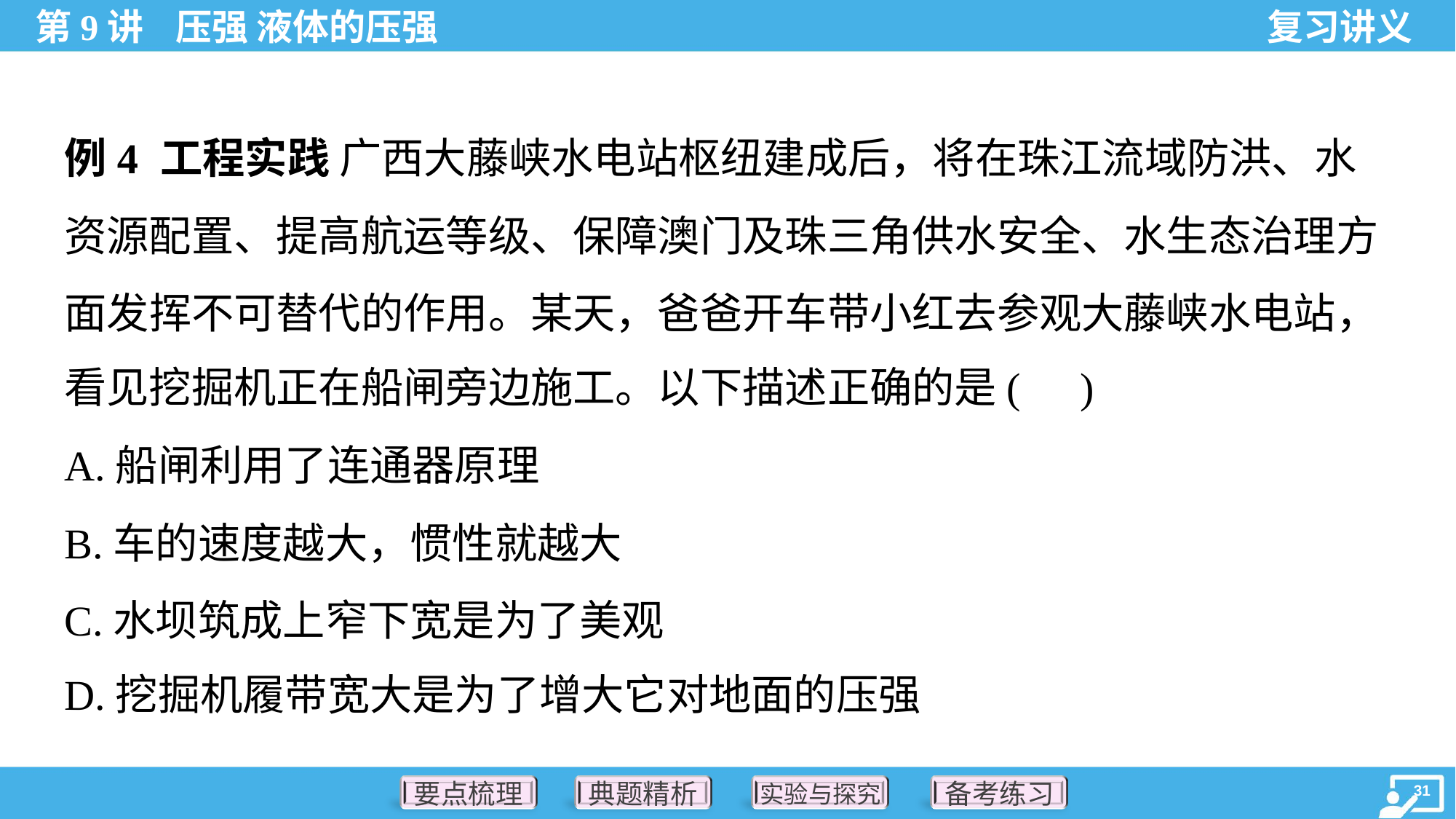

例4 工程实践 广西大藤峡水电站枢纽建成后，将在珠江流域防洪、水
资源配置、提高航运等级、保障澳门及珠三角供水安全、水生态治理方
面发挥不可替代的作用。某天，爸爸开车带小红去参观大藤峡水电站，
看见挖掘机正在船闸旁边施工。以下描述正确的是(     )
A.船闸利用了连通器原理
B.车的速度越大，惯性就越大
C.水坝筑成上窄下宽是为了美观
D.挖掘机履带宽大是为了增大它对地面的压强